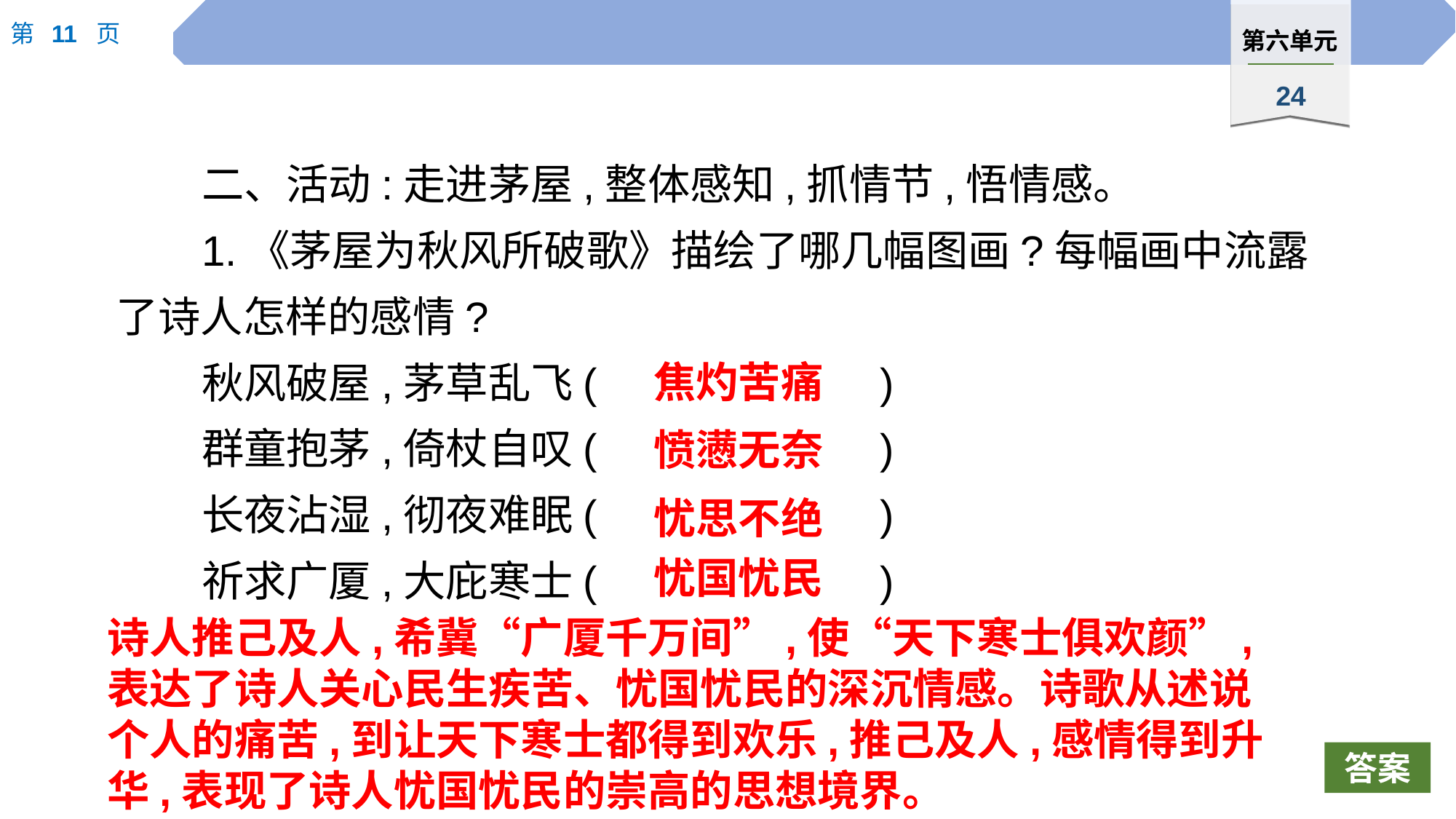

二、活动:走进茅屋,整体感知,抓情节,悟情感。
1.《茅屋为秋风所破歌》描绘了哪几幅图画?每幅画中流露了诗人怎样的感情?
秋风破屋,茅草乱飞(			)
群童抱茅,倚杖自叹(			)
长夜沾湿,彻夜难眠(			)
祈求广厦,大庇寒士(			)

焦灼苦痛
愤懑无奈
忧思不绝
忧国忧民
诗人推己及人,希冀“广厦千万间”,使“天下寒士俱欢颜”,表达了诗人关心民生疾苦、忧国忧民的深沉情感。诗歌从述说个人的痛苦,到让天下寒士都得到欢乐,推己及人,感情得到升华,表现了诗人忧国忧民的崇高的思想境界。
答案